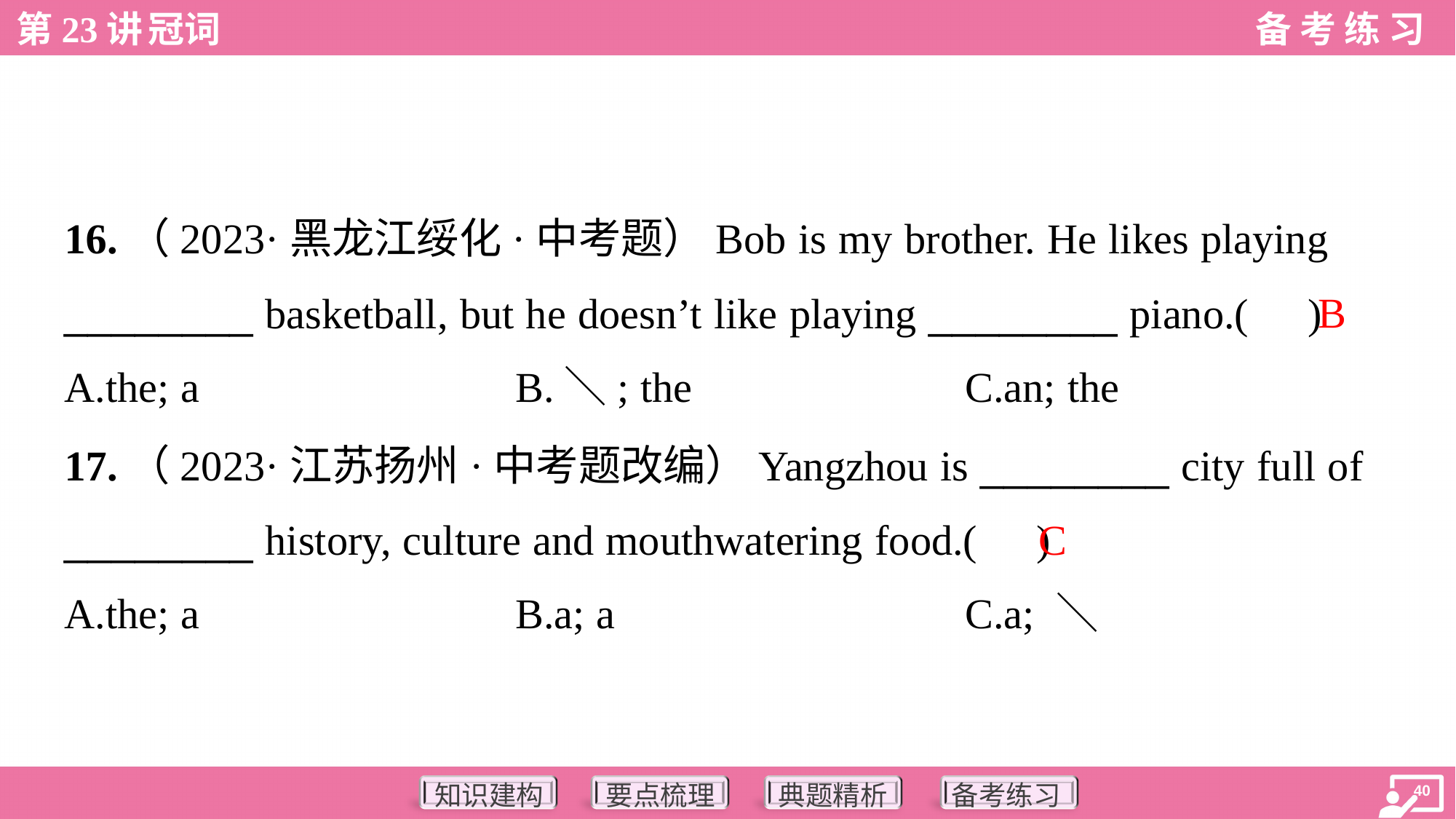

16.（2023·黑龙江绥化·中考题）Bob is my brother. He likes playing
________ basketball, but he doesn’t like playing ________ piano.(     )
B
A.the; a	B.＼; the	C.an; the
17.（2023·江苏扬州·中考题改编）Yangzhou is ________ city full of
________ history, culture and mouthwatering food.(     )
C
A.the; a	B.a; a	C.a; ＼